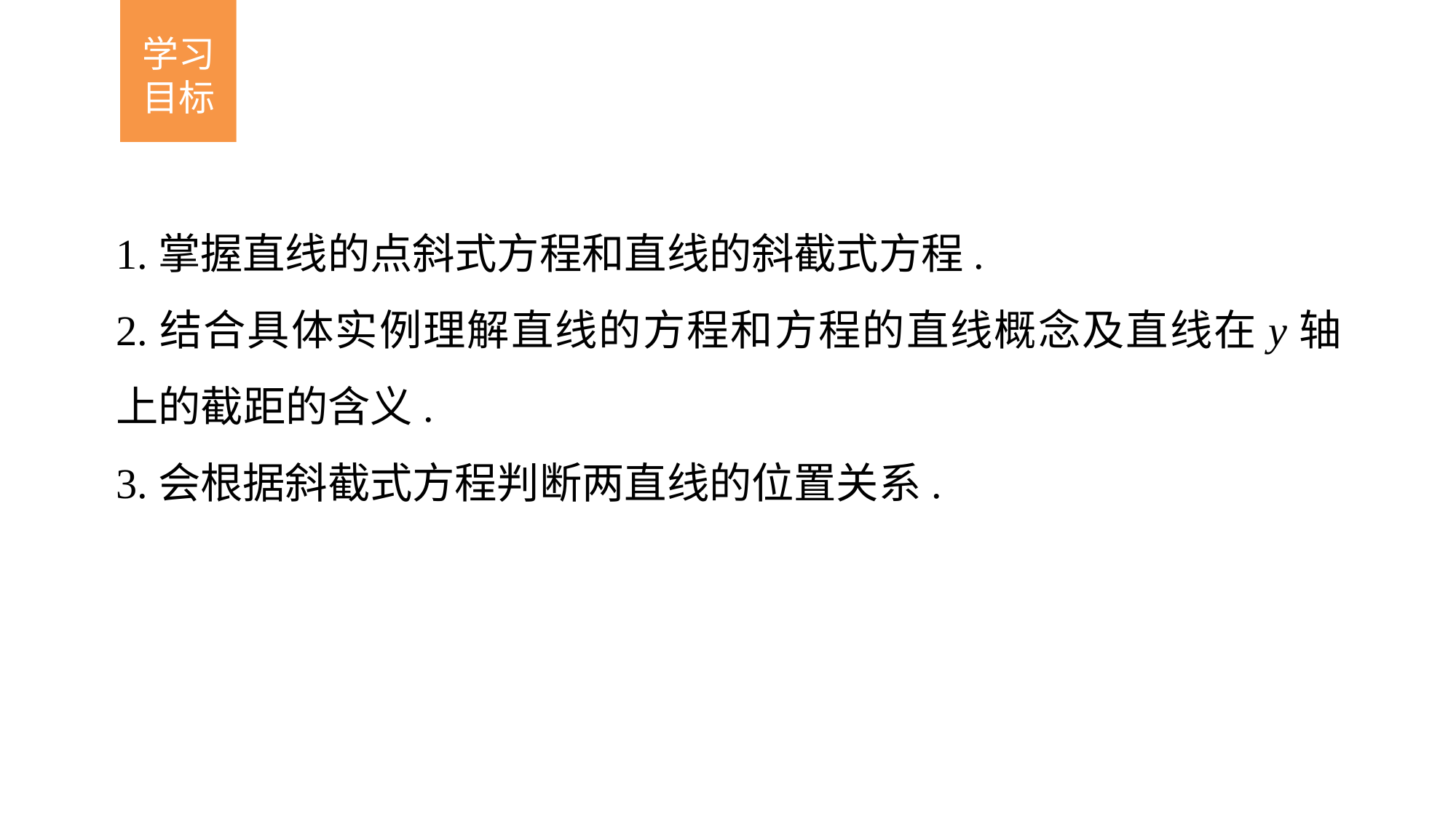

学习目标
1.掌握直线的点斜式方程和直线的斜截式方程.
2.结合具体实例理解直线的方程和方程的直线概念及直线在y轴上的截距的含义.
3.会根据斜截式方程判断两直线的位置关系.